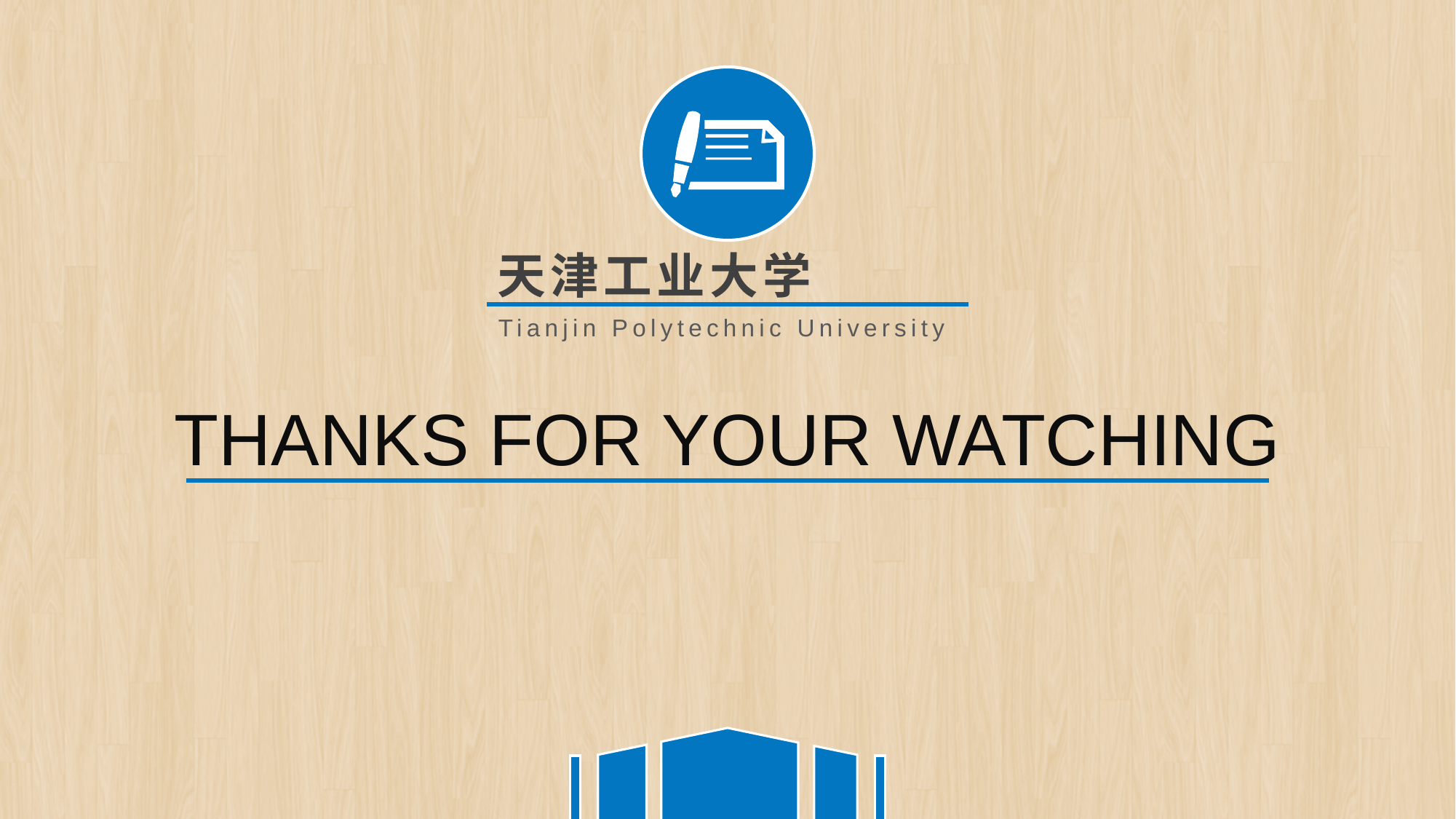

天津工业大学
Tianjin Polytechnic University
THANKS FOR YOUR WATCHING